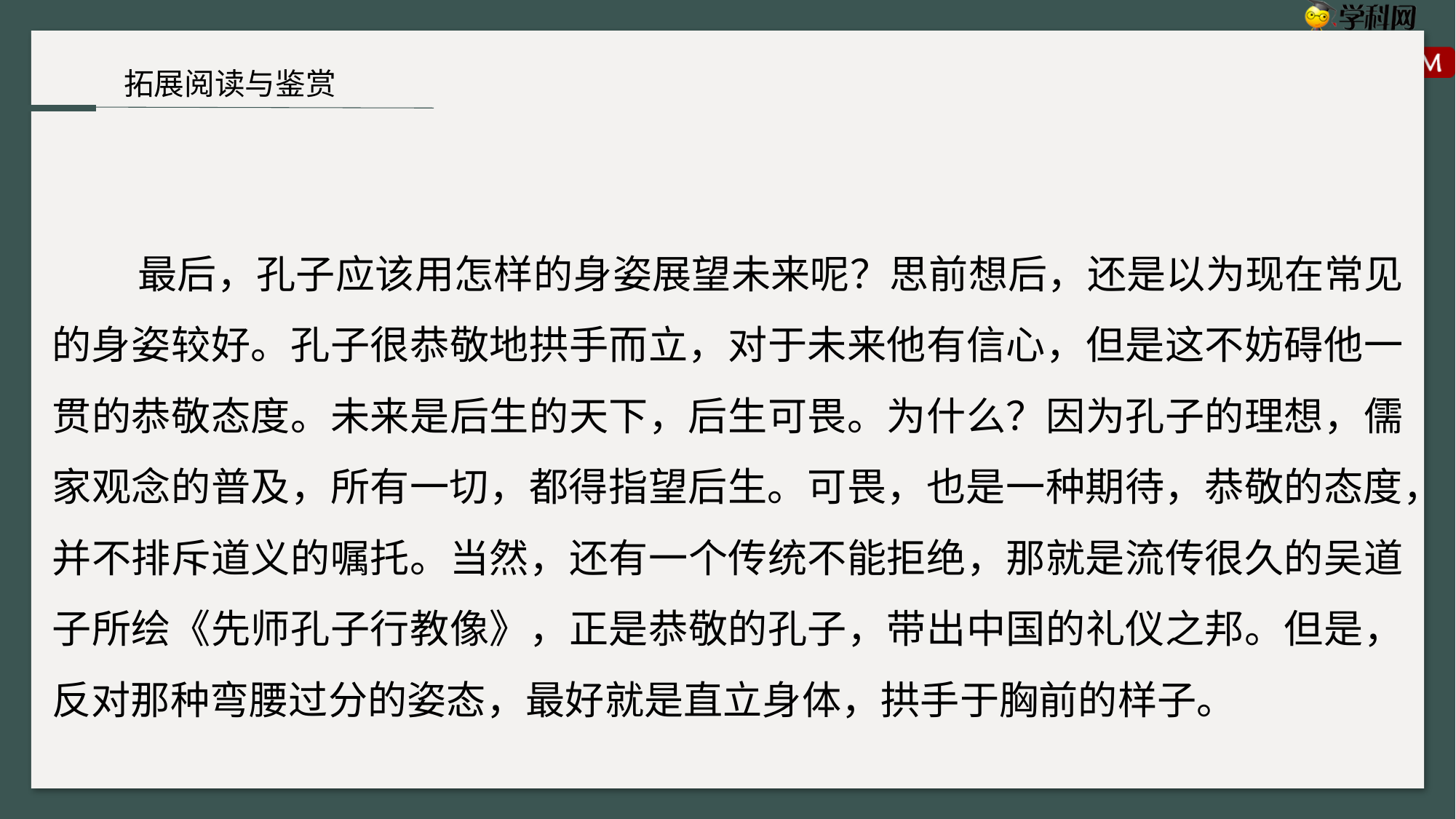

拓展阅读与鉴赏
最后，孔子应该用怎样的身姿展望未来呢？思前想后，还是以为现在常见的身姿较好。孔子很恭敬地拱手而立，对于未来他有信心，但是这不妨碍他一贯的恭敬态度。未来是后生的天下，后生可畏。为什么？因为孔子的理想，儒家观念的普及，所有一切，都得指望后生。可畏，也是一种期待，恭敬的态度，并不排斥道义的嘱托。当然，还有一个传统不能拒绝，那就是流传很久的吴道子所绘《先师孔子行教像》，正是恭敬的孔子，带出中国的礼仪之邦。但是，反对那种弯腰过分的姿态，最好就是直立身体，拱手于胸前的样子。